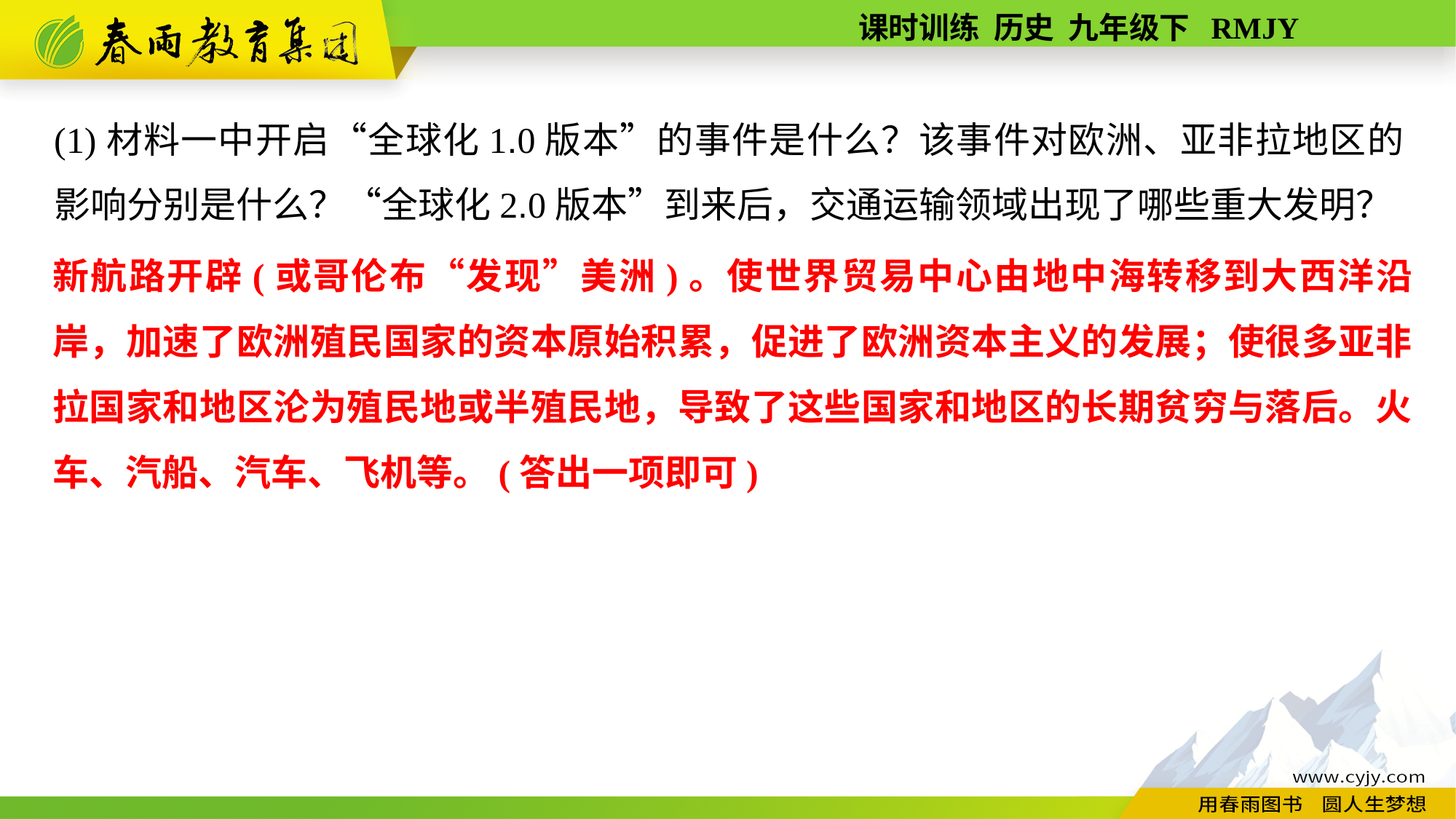

(1)材料一中开启“全球化1.0版本”的事件是什么？该事件对欧洲、亚非拉地区的影响分别是什么？“全球化2.0版本”到来后，交通运输领域出现了哪些重大发明？
新航路开辟(或哥伦布“发现”美洲)。使世界贸易中心由地中海转移到大西洋沿岸，加速了欧洲殖民国家的资本原始积累，促进了欧洲资本主义的发展；使很多亚非拉国家和地区沦为殖民地或半殖民地，导致了这些国家和地区的长期贫穷与落后。火车、汽船、汽车、飞机等。(答出一项即可)